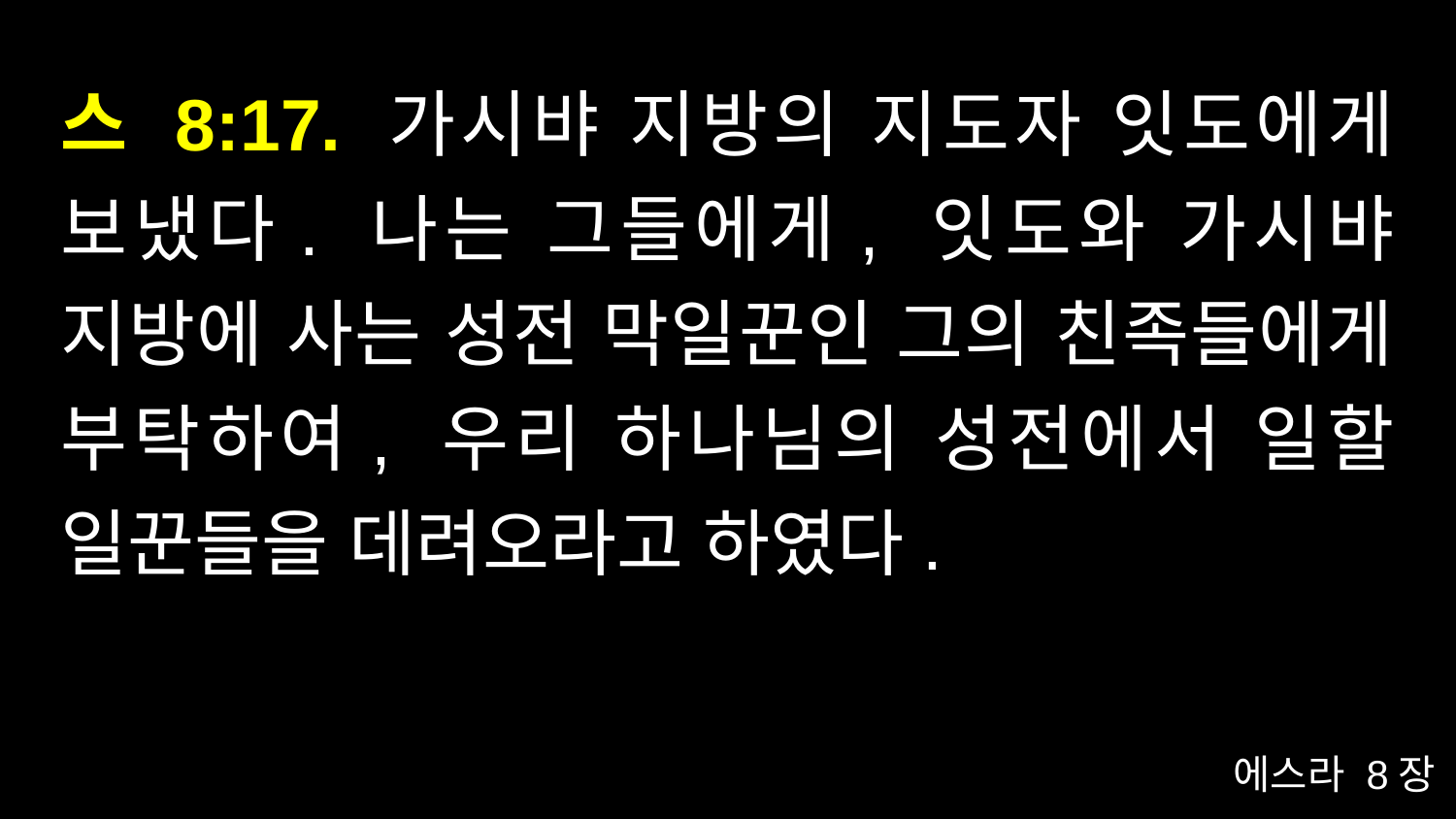

# 스 8:17. 가시뱌 지방의 지도자 잇도에게 보냈다. 나는 그들에게, 잇도와 가시뱌 지방에 사는 성전 막일꾼인 그의 친족들에게 부탁하여, 우리 하나님의 성전에서 일할 일꾼들을 데려오라고 하였다.
에스라 8장